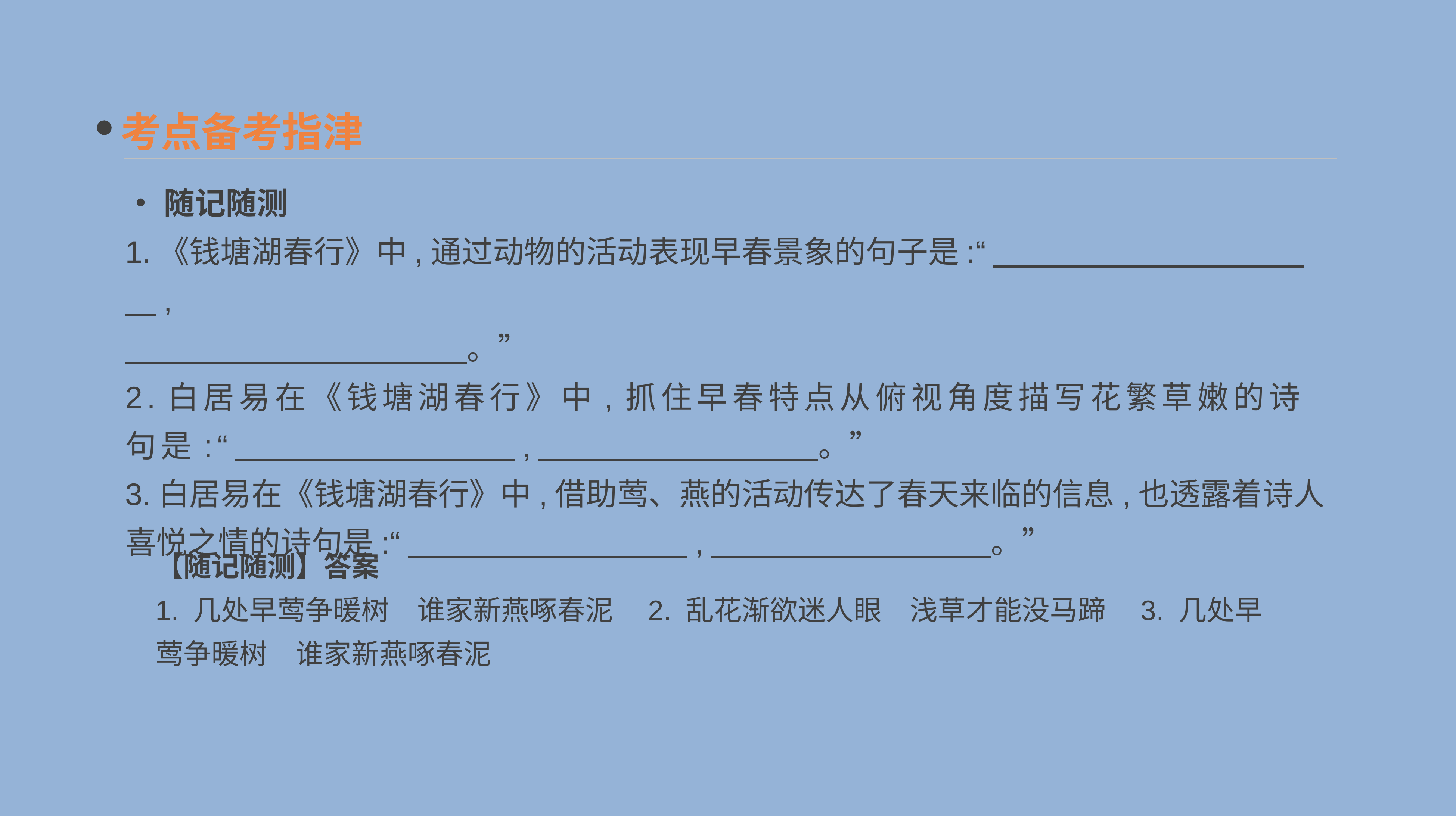

考点备考指津

•随记随测
1.《钱塘湖春行》中,通过动物的活动表现早春景象的句子是:“　　　　　　　　　　　,
　　　　　　　　　　　。”
2.白居易在《钱塘湖春行》中,抓住早春特点从俯视角度描写花繁草嫩的诗句是:“　　　　　　　　　,　　　　　　　　　。”
3.白居易在《钱塘湖春行》中,借助莺、燕的活动传达了春天来临的信息,也透露着诗人喜悦之情的诗句是:“　　　　　　　　　,　　　　　　　　　。”
【随记随测】答案
1. 几处早莺争暖树　谁家新燕啄春泥　2. 乱花渐欲迷人眼　浅草才能没马蹄　3. 几处早莺争暖树　谁家新燕啄春泥